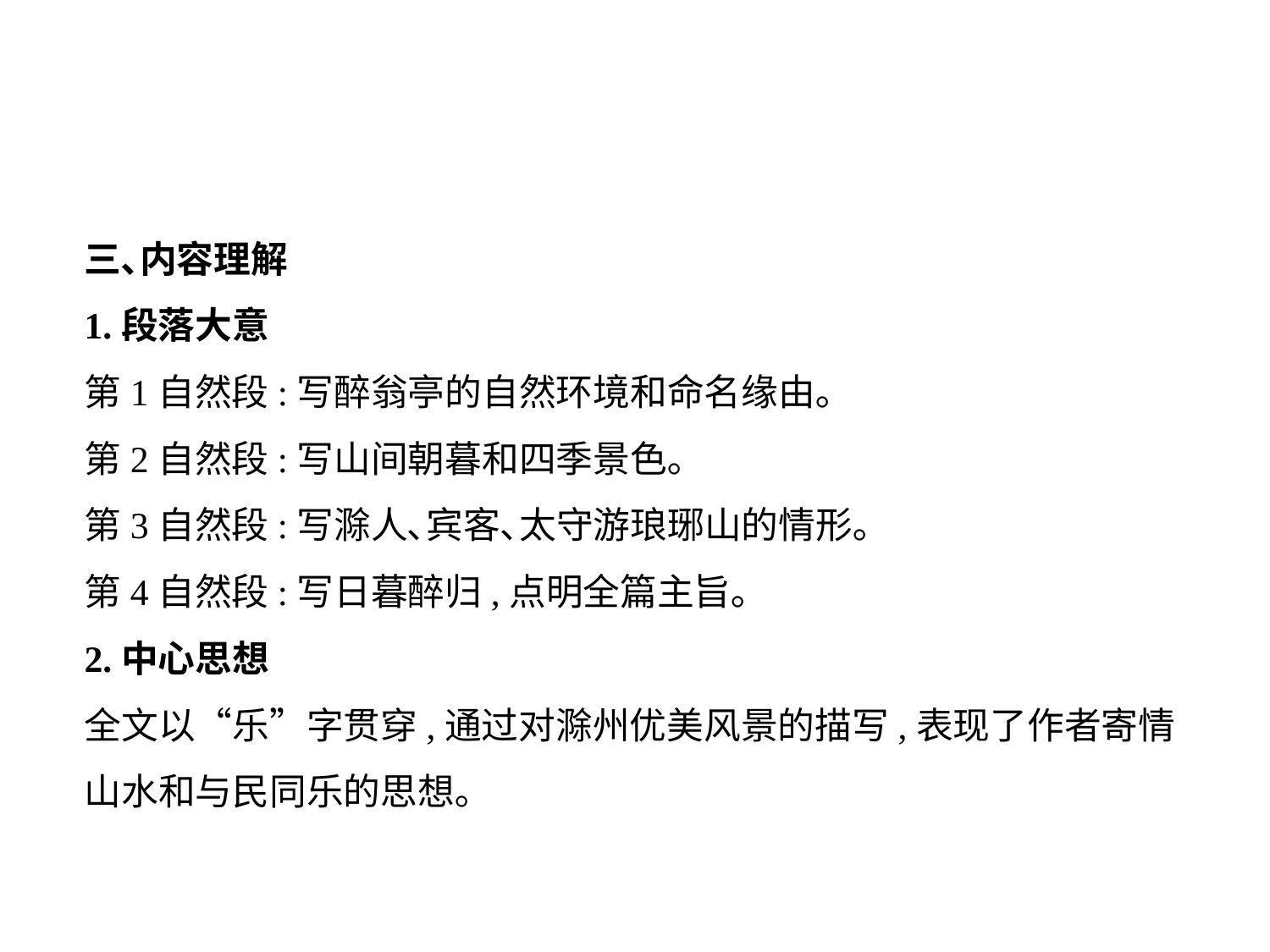

三､内容理解
1.段落大意
第1自然段:写醉翁亭的自然环境和命名缘由｡
第2自然段:写山间朝暮和四季景色｡
第3自然段:写滁人､宾客､太守游琅琊山的情形｡
第4自然段:写日暮醉归,点明全篇主旨｡
2.中心思想
全文以“乐”字贯穿,通过对滁州优美风景的描写,表现了作者寄情山水和与民同乐的思想｡